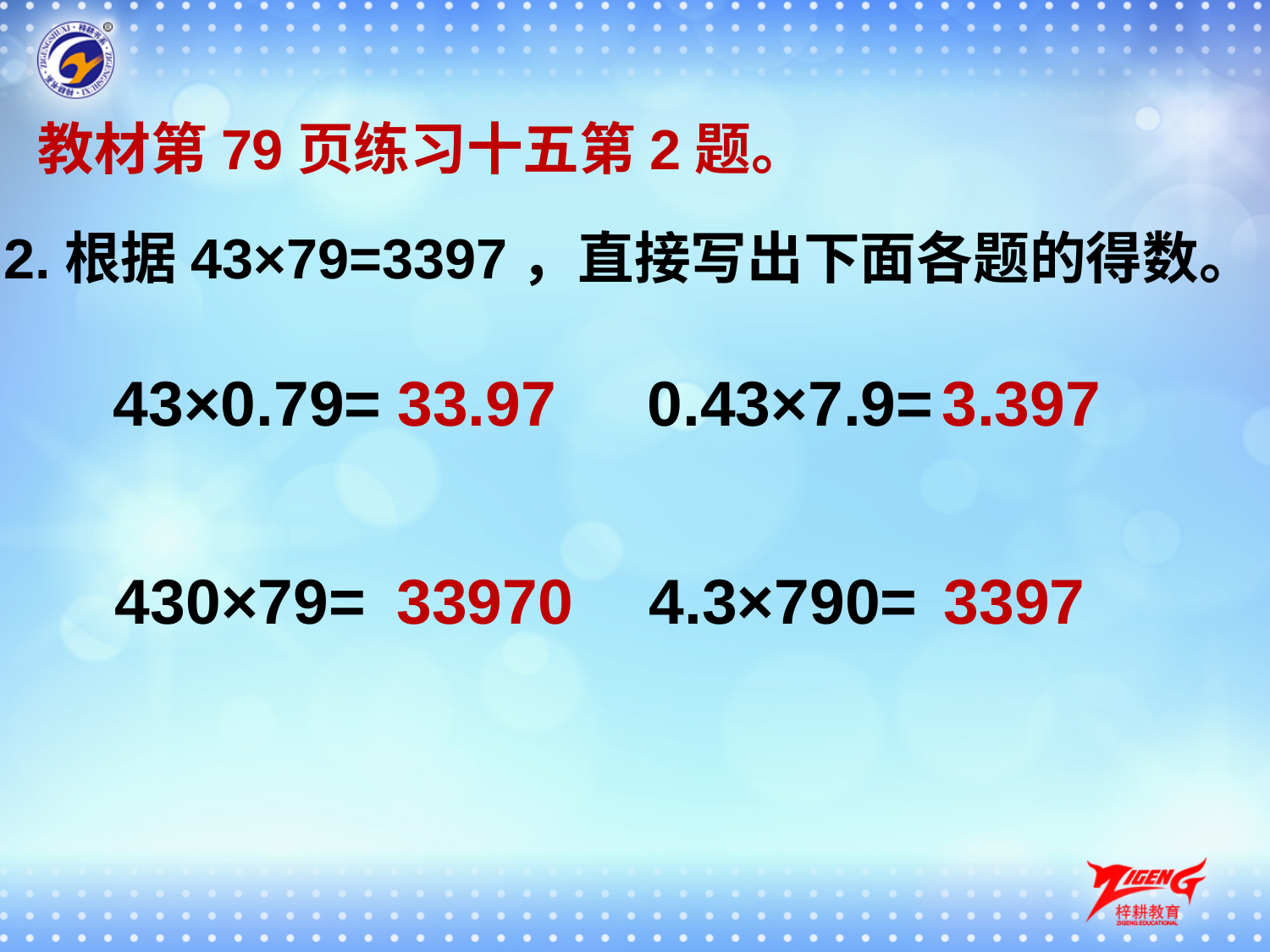

教材第79页练习十五第2题。
  2.根据43×79=3397，直接写出下面各题的得数。
43×0.79=
33.97
0.43×7.9=
3.397
430×79=
33970
4.3×790=
3397